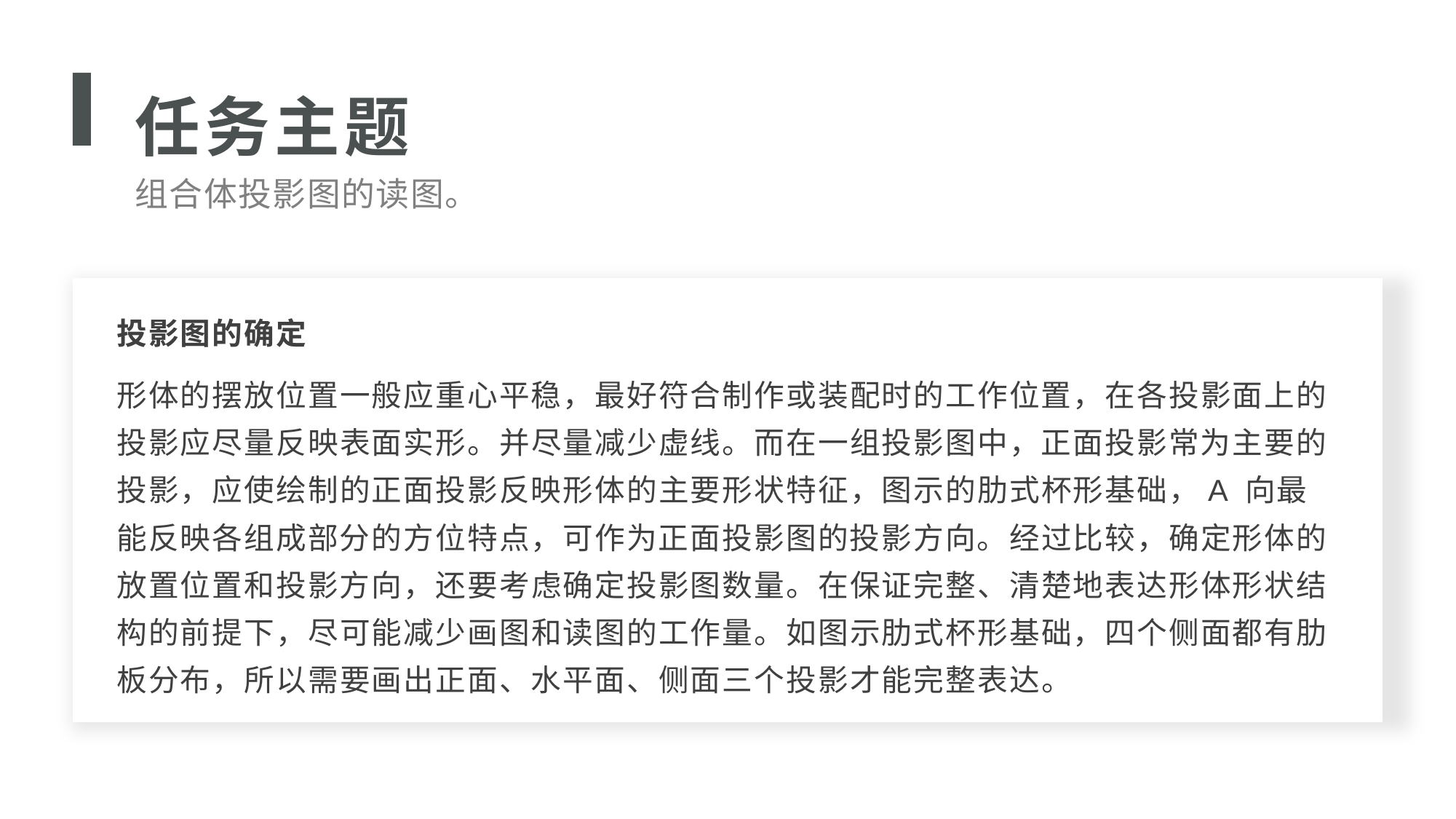

任务主题
组合体投影图的读图。

投影图的确定
形体的摆放位置一般应重心平稳，最好符合制作或装配时的工作位置，在各投影面上的投影应尽量反映表面实形。并尽量减少虚线。而在一组投影图中，正面投影常为主要的投影，应使绘制的正面投影反映形体的主要形状特征，图示的肋式杯形基础，A 向最能反映各组成部分的方位特点，可作为正面投影图的投影方向。经过比较，确定形体的放置位置和投影方向，还要考虑确定投影图数量。在保证完整、清楚地表达形体形状结构的前提下，尽可能减少画图和读图的工作量。如图示肋式杯形基础，四个侧面都有肋板分布，所以需要画出正面、水平面、侧面三个投影才能完整表达。